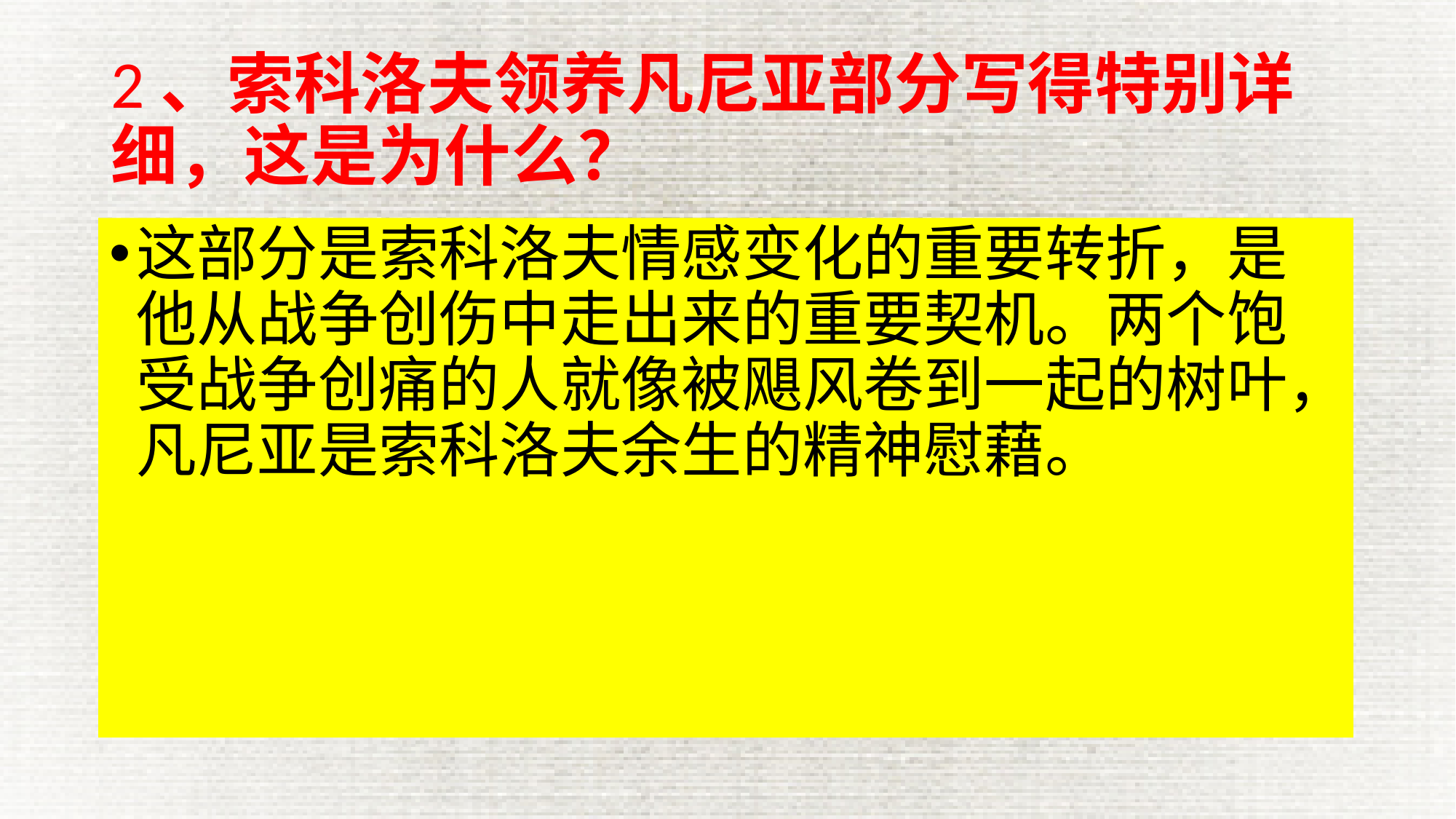

# 2、索科洛夫领养凡尼亚部分写得特别详细，这是为什么？
这部分是索科洛夫情感变化的重要转折，是他从战争创伤中走出来的重要契机。两个饱受战争创痛的人就像被飓风卷到一起的树叶，凡尼亚是索科洛夫余生的精神慰藉。